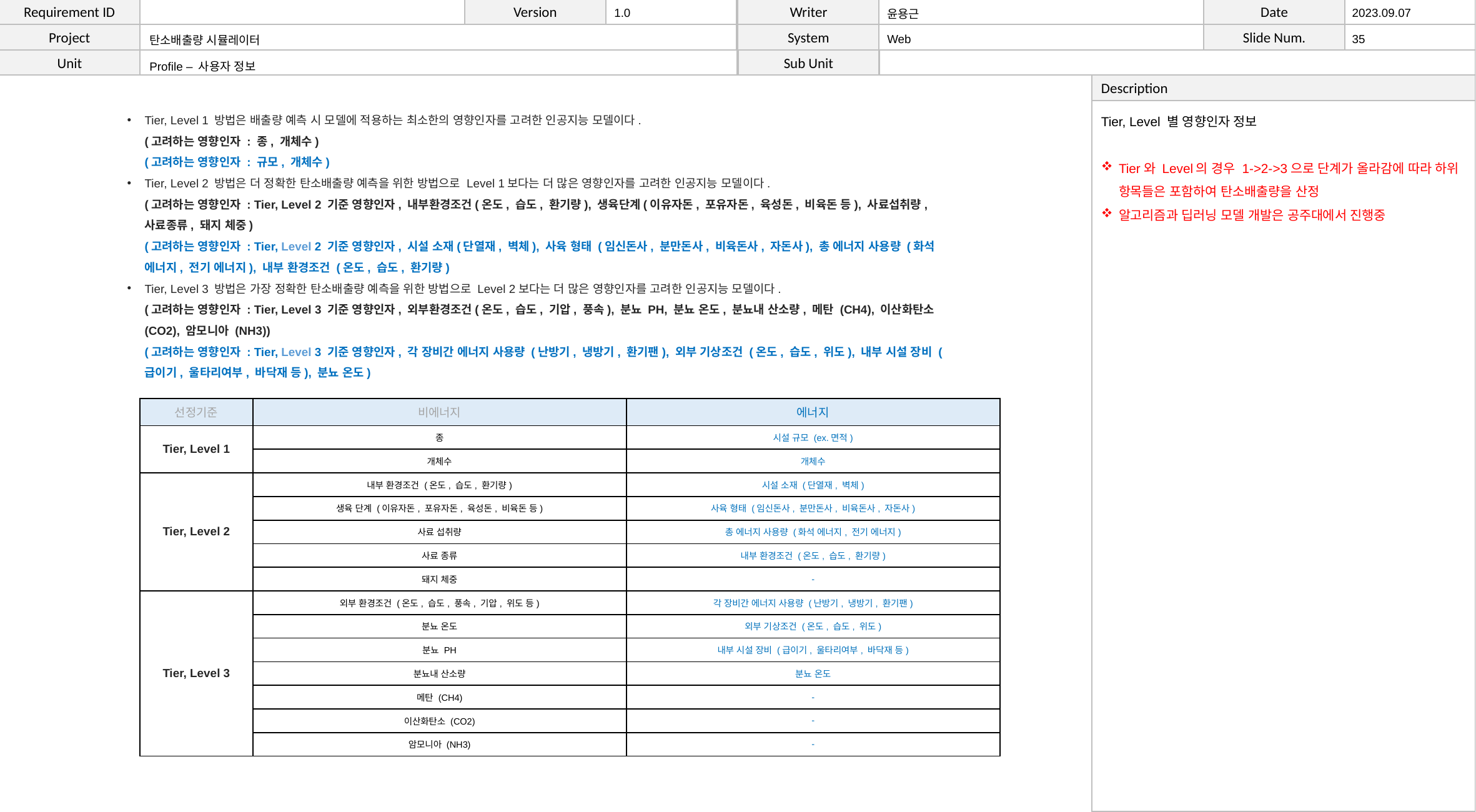

|  |  |  | 1.0 |  | 윤용근 |  | 2023.09.07 |
| --- | --- | --- | --- | --- | --- | --- | --- |
|  | 탄소배출량 시뮬레이터 |  |  |  | Web |  | 35 |
|  | Profile – 사용자 정보 |  |  |  |  |  |  |
Tier, Level 1 방법은 배출량 예측 시 모델에 적용하는 최소한의 영향인자를 고려한 인공지능 모델이다.
(고려하는 영향인자 : 종, 개체수)
(고려하는 영향인자 : 규모, 개체수)
Tier, Level 2 방법은 더 정확한 탄소배출량 예측을 위한 방법으로 Level 1보다는 더 많은 영향인자를 고려한 인공지능 모델이다.
(고려하는 영향인자 : Tier, Level 2 기준 영향인자, 내부환경조건(온도, 습도, 환기량), 생육단계(이유자돈, 포유자돈, 육성돈, 비육돈 등), 사료섭취량, 사료종류, 돼지 체중)
(고려하는 영향인자 : Tier, Level 2 기준 영향인자, 시설 소재(단열재, 벽체), 사육 형태 (임신돈사, 분만돈사, 비육돈사, 자돈사), 총 에너지 사용량 (화석 에너지, 전기 에너지), 내부 환경조건 (온도, 습도, 환기량)
Tier, Level 3 방법은 가장 정확한 탄소배출량 예측을 위한 방법으로 Level 2보다는 더 많은 영향인자를 고려한 인공지능 모델이다.
(고려하는 영향인자 : Tier, Level 3 기준 영향인자, 외부환경조건(온도, 습도, 기압, 풍속), 분뇨 PH, 분뇨 온도, 분뇨내 산소량, 메탄 (CH4), 이산화탄소 (CO2), 암모니아 (NH3))
(고려하는 영향인자 : Tier, Level 3 기준 영향인자, 각 장비간 에너지 사용량 (난방기, 냉방기, 환기팬), 외부 기상조건 (온도, 습도, 위도), 내부 시설 장비 (급이기, 울타리여부, 바닥재 등), 분뇨 온도)
Tier, Level 별 영향인자 정보

Tier와 Level의 경우 1->2->3으로 단계가 올라감에 따라 하위 항목들은 포함하여 탄소배출량을 산정
알고리즘과 딥러닝 모델 개발은 공주대에서 진행중
| 선정기준 | 비에너지 | 에너지 |
| --- | --- | --- |
| Tier, Level 1 | 종 | 시설 규모 (ex.면적) |
|  | 개체수 | 개체수 |
| Tier, Level 2 | 내부 환경조건 (온도, 습도, 환기량) | 시설 소재 (단열재, 벽체) |
|  | 생육 단계 (이유자돈, 포유자돈, 육성돈, 비육돈 등) | 사육 형태 (임신돈사, 분만돈사, 비육돈사, 자돈사) |
|  | 사료 섭취량 | 총 에너지 사용량 (화석 에너지, 전기 에너지) |
|  | 사료 종류 | 내부 환경조건 (온도, 습도, 환기량) |
|  | 돼지 체중 | - |
| Tier, Level 3 | 외부 환경조건 (온도, 습도, 풍속, 기압, 위도 등) | 각 장비간 에너지 사용량 (난방기, 냉방기, 환기팬) |
|  | 분뇨 온도 | 외부 기상조건 (온도, 습도, 위도) |
|  | 분뇨 PH | 내부 시설 장비 (급이기, 울타리여부, 바닥재 등) |
|  | 분뇨내 산소량 | 분뇨 온도 |
|  | 메탄 (CH4) | - |
|  | 이산화탄소 (CO2) | - |
|  | 암모니아 (NH3) | - |